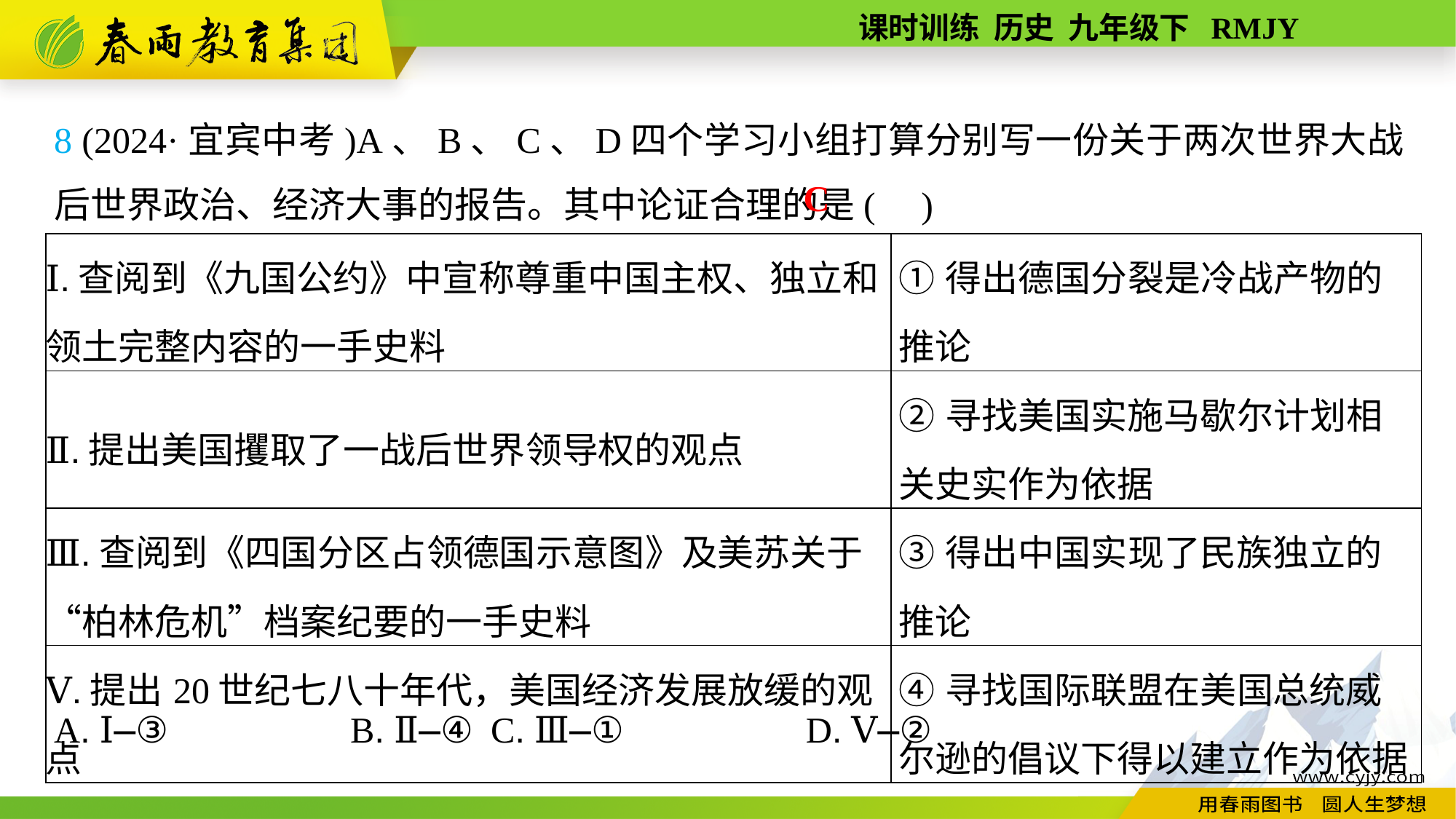

8 (2024·宜宾中考)A、B、C、D四个学习小组打算分别写一份关于两次世界大战后世界政治、经济大事的报告。其中论证合理的是(     )

A. Ⅰ—③                    B. Ⅱ—④	C. Ⅲ—①                    D. Ⅴ—②
C
| Ⅰ.查阅到《九国公约》中宣称尊重中国主权、独立和领土完整内容的一手史料 | ①得出德国分裂是冷战产物的推论 |
| --- | --- |
| Ⅱ.提出美国攫取了一战后世界领导权的观点 | ②寻找美国实施马歇尔计划相关史实作为依据 |
| Ⅲ.查阅到《四国分区占领德国示意图》及美苏关于“柏林危机”档案纪要的一手史料 | ③得出中国实现了民族独立的推论 |
| Ⅴ.提出20世纪七八十年代，美国经济发展放缓的观点 | ④寻找国际联盟在美国总统威尔逊的倡议下得以建立作为依据 |